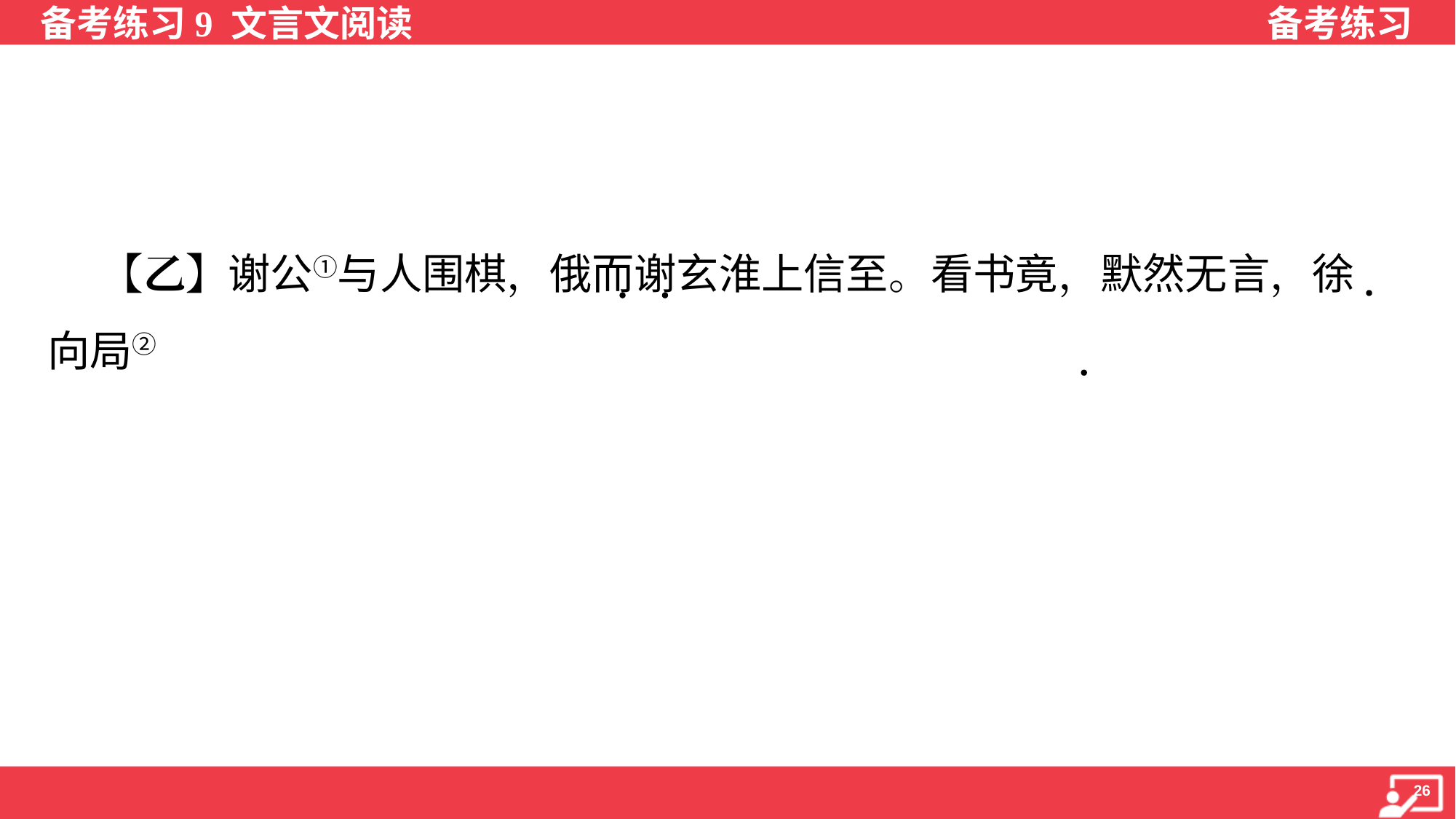

【乙】谢公①与人围棋，俄而谢玄淮上信至。看书竟，默然无言，徐
向局② 。客问淮上利害，答曰：“小儿辈大破贼。”意色举止，不异于常。
（选自《世说新语·雅量》）